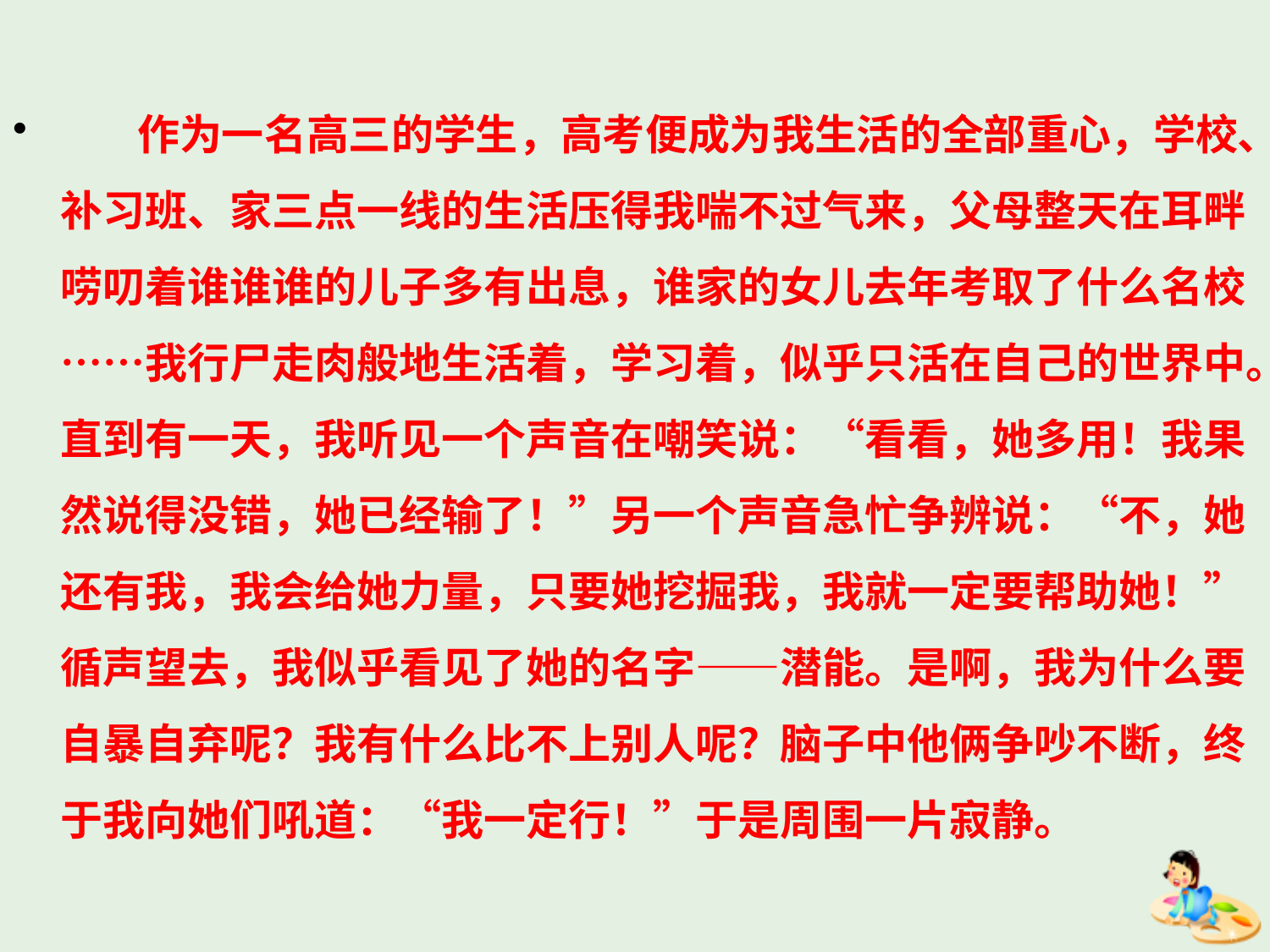

作为一名高三的学生，高考便成为我生活的全部重心，学校、补习班、家三点一线的生活压得我喘不过气来，父母整天在耳畔唠叨着谁谁谁的儿子多有出息，谁家的女儿去年考取了什么名校……我行尸走肉般地生活着，学习着，似乎只活在自己的世界中。直到有一天，我听见一个声音在嘲笑说：“看看，她多用！我果然说得没错，她已经输了！”另一个声音急忙争辨说：“不，她还有我，我会给她力量，只要她挖掘我，我就一定要帮助她！”循声望去，我似乎看见了她的名字——潜能。是啊，我为什么要自暴自弃呢？我有什么比不上别人呢？脑子中他俩争吵不断，终于我向她们吼道：“我一定行！”于是周围一片寂静。